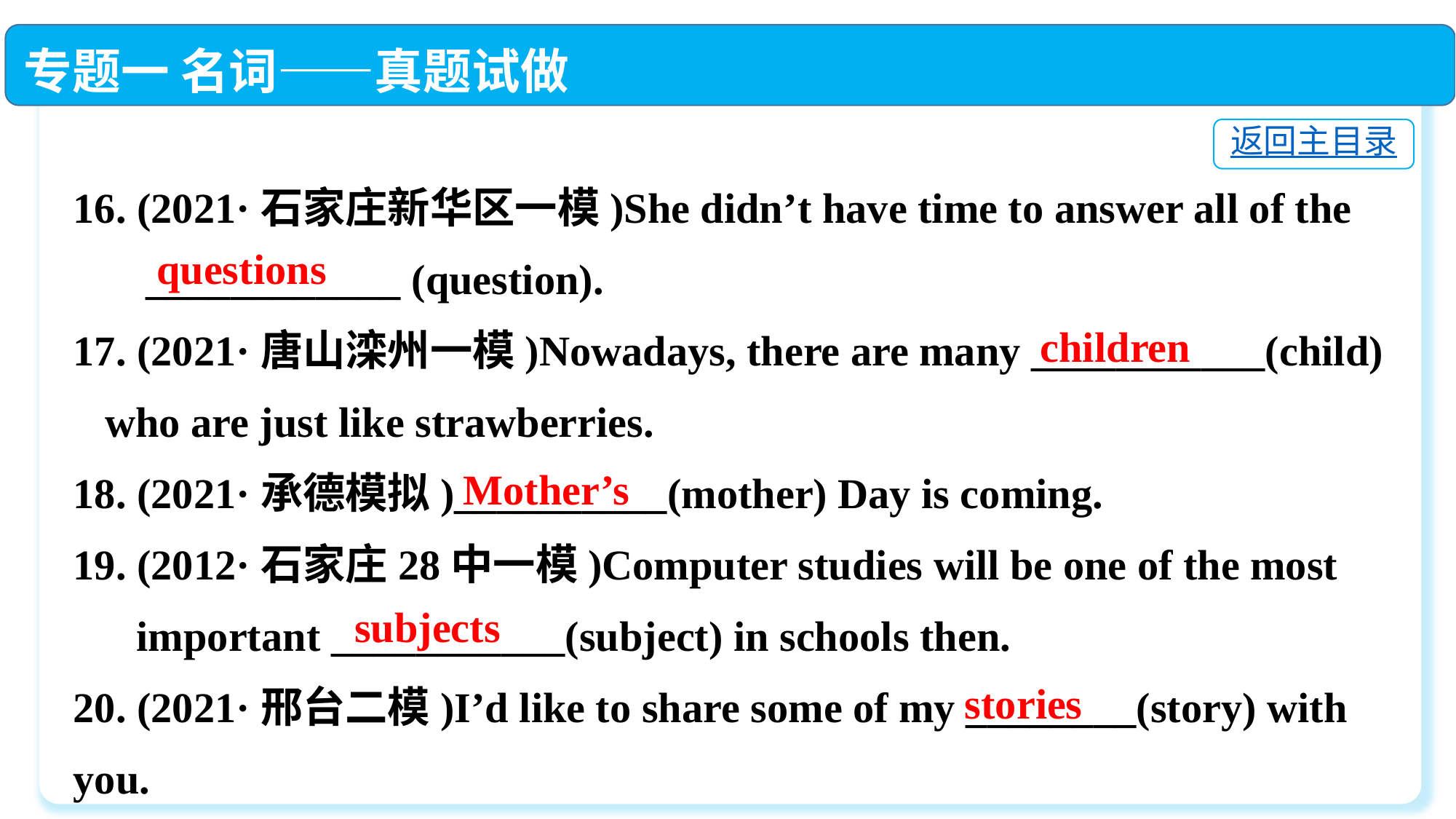

专题一 名词——真题试做

返回主目录
16. (2021·石家庄新华区一模)She didn’t have time to answer all of the
 　____________ (question).
17. (2021·唐山滦州一模)Nowadays, there are many ___________(child)
   who are just like strawberries.
18. (2021·承德模拟)__________(mother) Day is coming.
19. (2012·石家庄28中一模)Computer studies will be one of the most
      important ___________(subject) in schools then.
20. (2021·邢台二模)I’d like to share some of my ________(story) with you.
questions
children
Mother’s
subjects
stories